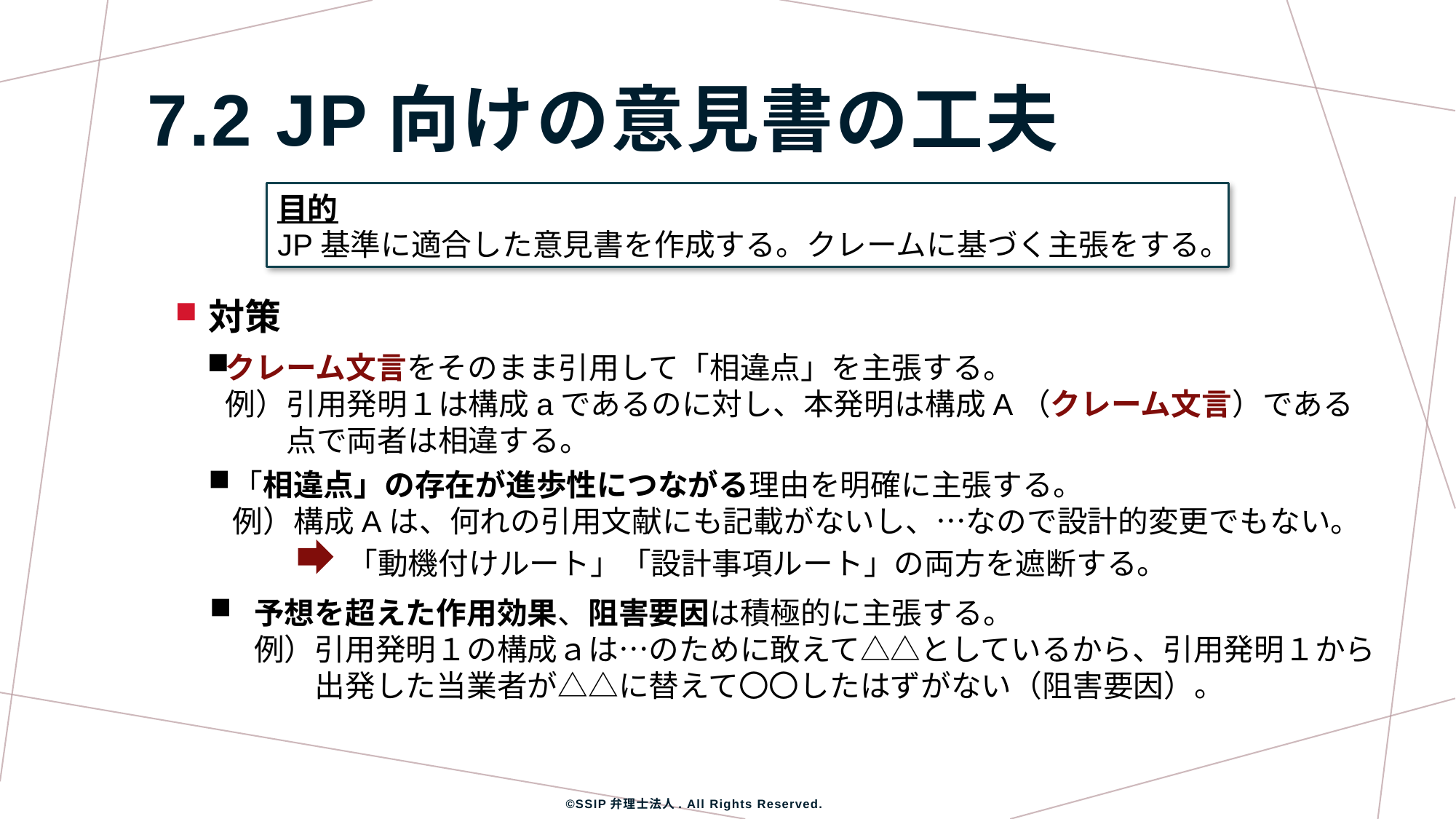

7.2 JP向けの意見書の工夫
目的
JP基準に適合した意見書を作成する。クレームに基づく主張をする。
対策

クレーム文言をそのまま引用して「相違点」を主張する。
例）引用発明１は構成aであるのに対し、本発明は構成A（クレーム文言）である
　　点で両者は相違する。

「相違点」の存在が進歩性につながる理由を明確に主張する。
例）構成Aは、何れの引用文献にも記載がないし、…なので設計的変更でもない。

「動機付けルート」「設計事項ルート」の両方を遮断する。

予想を超えた作用効果、阻害要因は積極的に主張する。
例）引用発明１の構成ａは…のために敢えて△△としているから、引用発明１から
　　出発した当業者が△△に替えて〇〇したはずがない（阻害要因）。

©SSIP弁理士法人. All Rights Reserved.